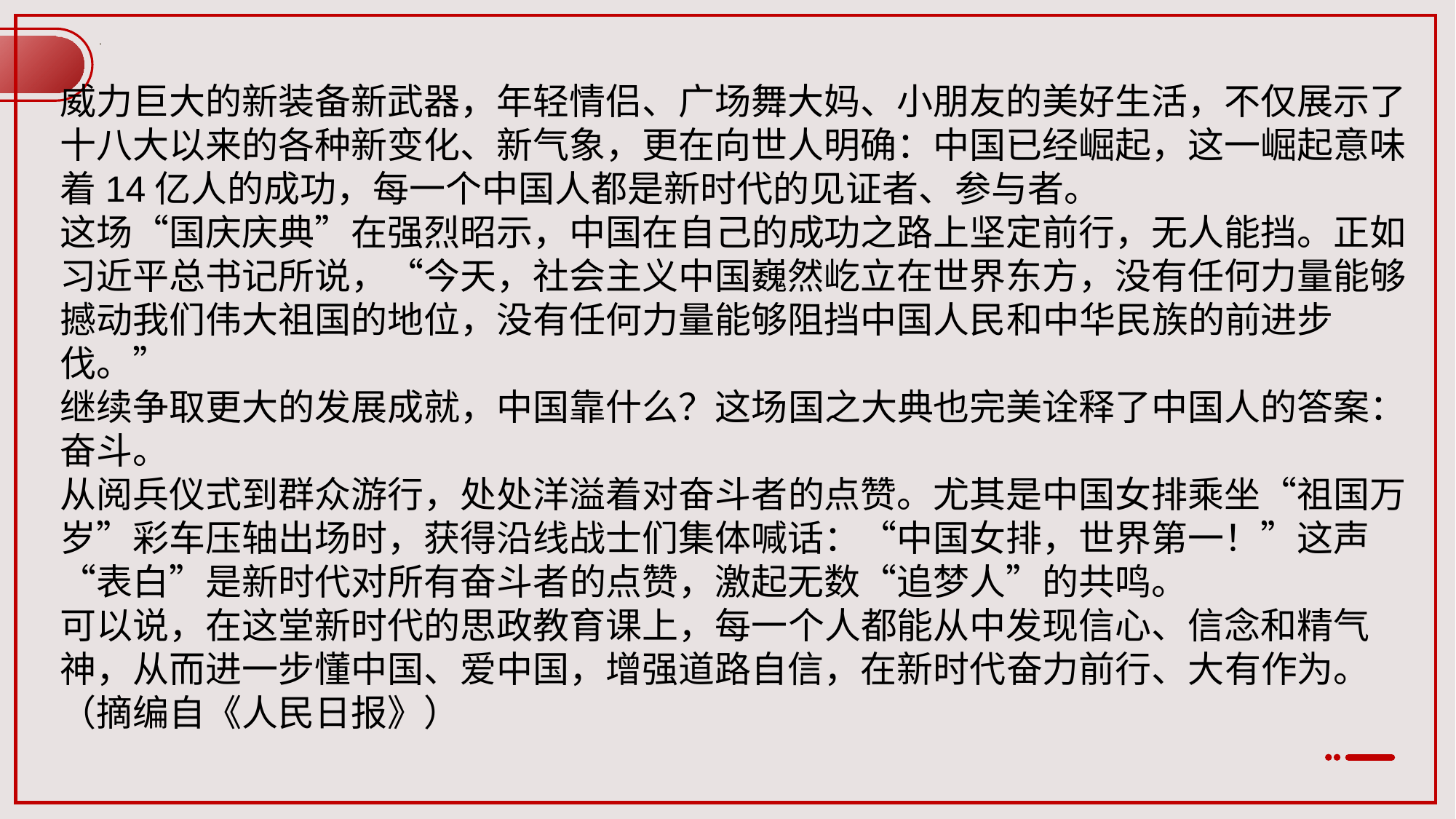

威力巨大的新装备新武器，年轻情侣、广场舞大妈、小朋友的美好生活，不仅展示了十八大以来的各种新变化、新气象，更在向世人明确：中国已经崛起，这一崛起意味着14亿人的成功，每一个中国人都是新时代的见证者、参与者。
这场“国庆庆典”在强烈昭示，中国在自己的成功之路上坚定前行，无人能挡。正如习近平总书记所说，“今天，社会主义中国巍然屹立在世界东方，没有任何力量能够撼动我们伟大祖国的地位，没有任何力量能够阻挡中国人民和中华民族的前进步伐。”
继续争取更大的发展成就，中国靠什么？这场国之大典也完美诠释了中国人的答案：奋斗。
从阅兵仪式到群众游行，处处洋溢着对奋斗者的点赞。尤其是中国女排乘坐“祖国万岁”彩车压轴出场时，获得沿线战士们集体喊话：“中国女排，世界第一！”这声“表白”是新时代对所有奋斗者的点赞，激起无数“追梦人”的共鸣。
可以说，在这堂新时代的思政教育课上，每一个人都能从中发现信心、信念和精气神，从而进一步懂中国、爱中国，增强道路自信，在新时代奋力前行、大有作为。
（摘编自《人民日报》）